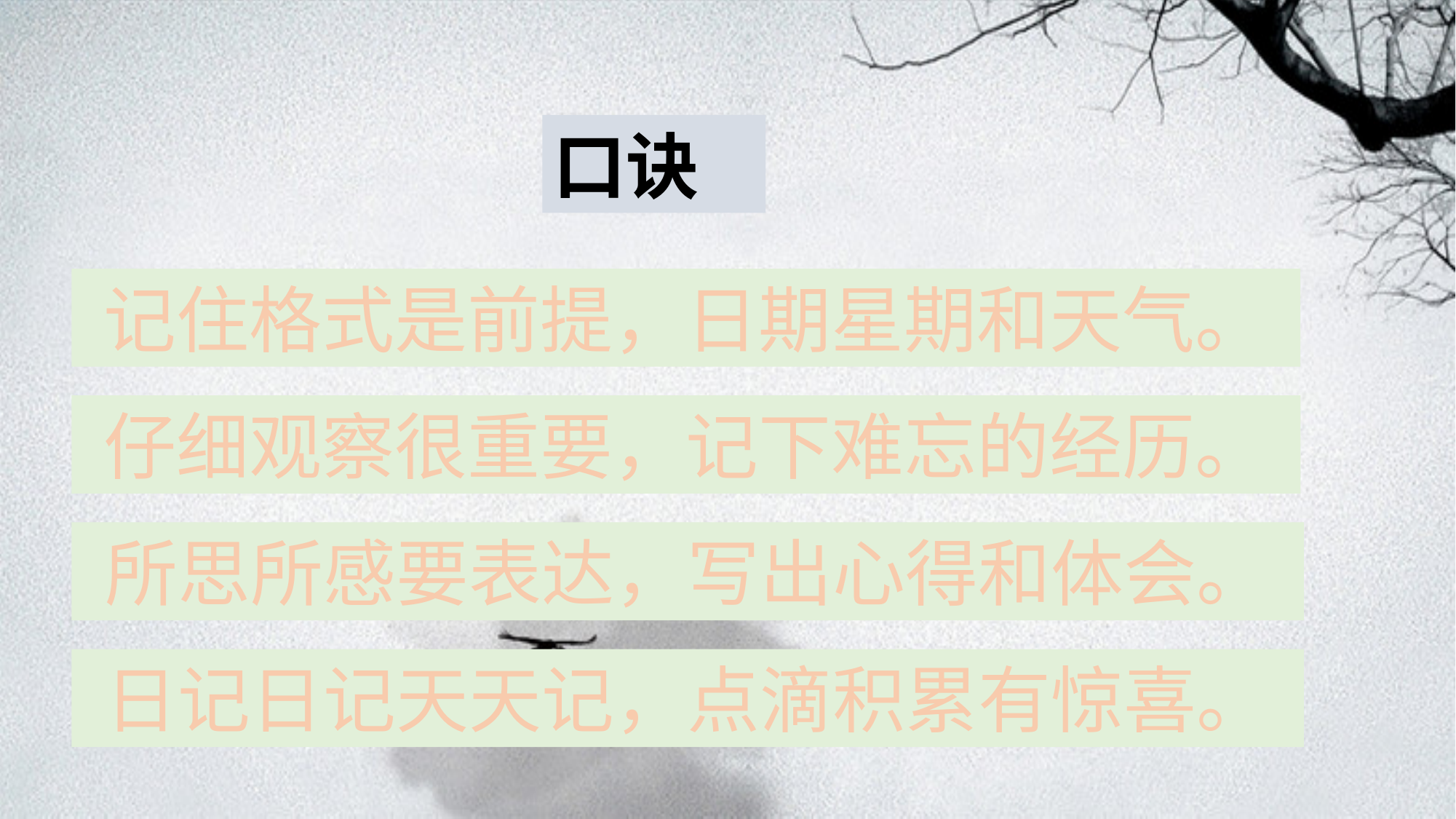

口诀
记住格式是前提，日期星期和天气。
仔细观察很重要，记下难忘的经历。
所思所感要表达，写出心得和体会。
日记日记天天记，点滴积累有惊喜。